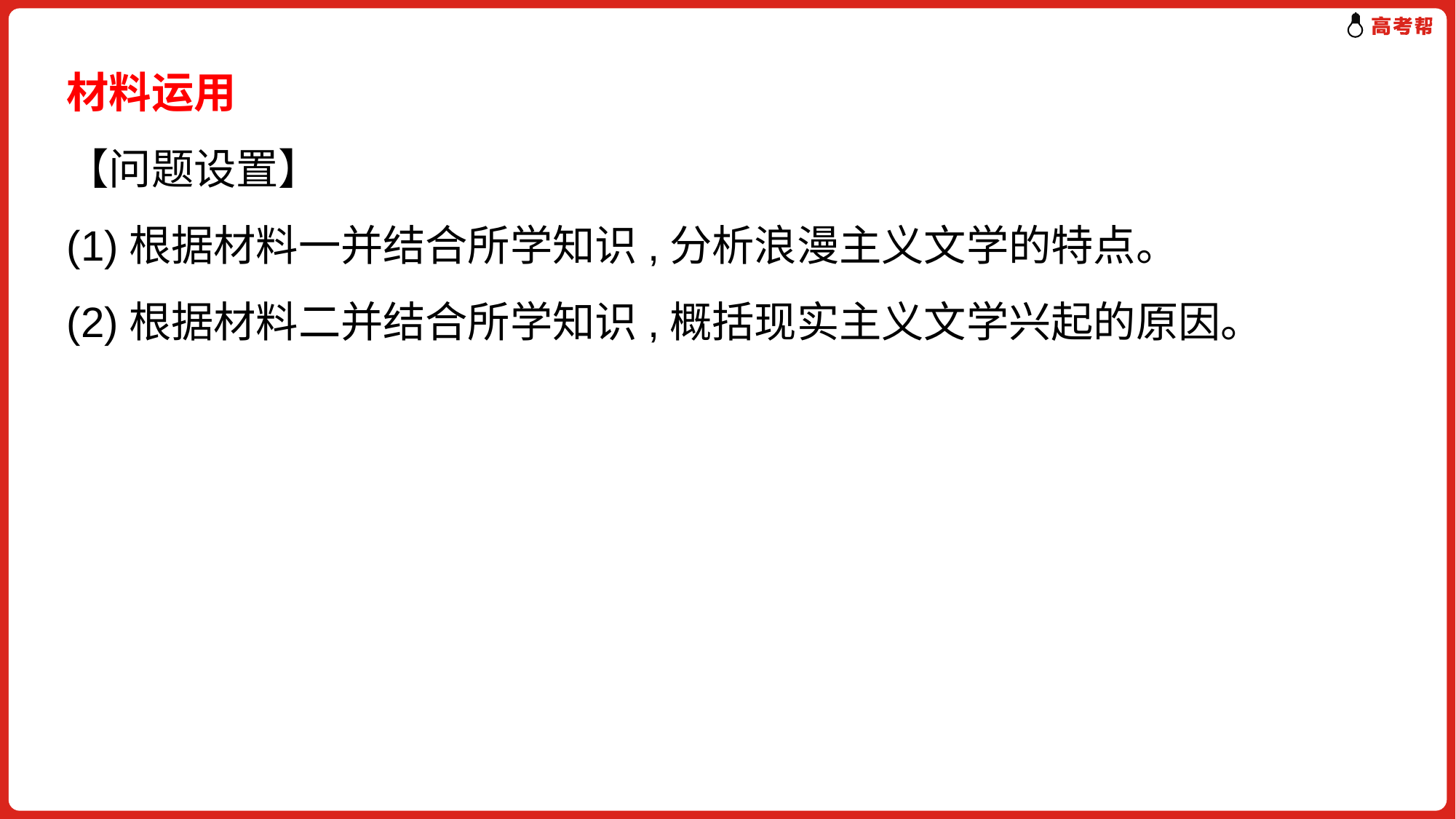

材料运用
【问题设置】
(1)根据材料一并结合所学知识,分析浪漫主义文学的特点。
(2)根据材料二并结合所学知识,概括现实主义文学兴起的原因。